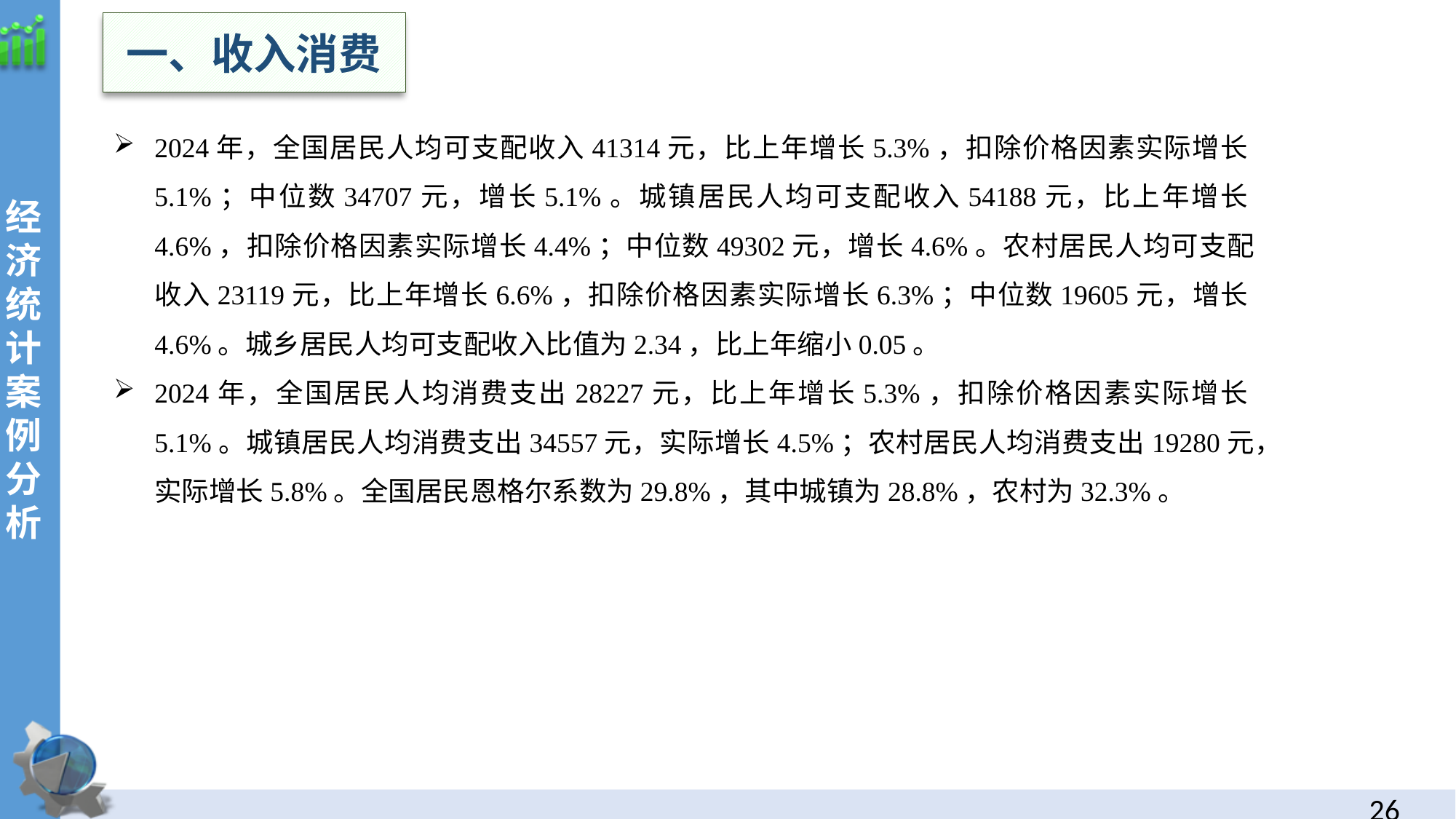

一、收入消费

2024年，全国居民人均可支配收入41314元，比上年增长5.3%，扣除价格因素实际增长5.1%；中位数34707元，增长5.1%。城镇居民人均可支配收入54188元，比上年增长4.6%，扣除价格因素实际增长4.4%；中位数49302元，增长4.6%。农村居民人均可支配收入23119元，比上年增长6.6%，扣除价格因素实际增长6.3%；中位数19605元，增长4.6%。城乡居民人均可支配收入比值为2.34，比上年缩小0.05。
2024年，全国居民人均消费支出28227元，比上年增长5.3%，扣除价格因素实际增长5.1%。城镇居民人均消费支出34557元，实际增长4.5%；农村居民人均消费支出19280元，实际增长5.8%。全国居民恩格尔系数为29.8%，其中城镇为28.8%，农村为32.3%。

经
济统计案例分析
26